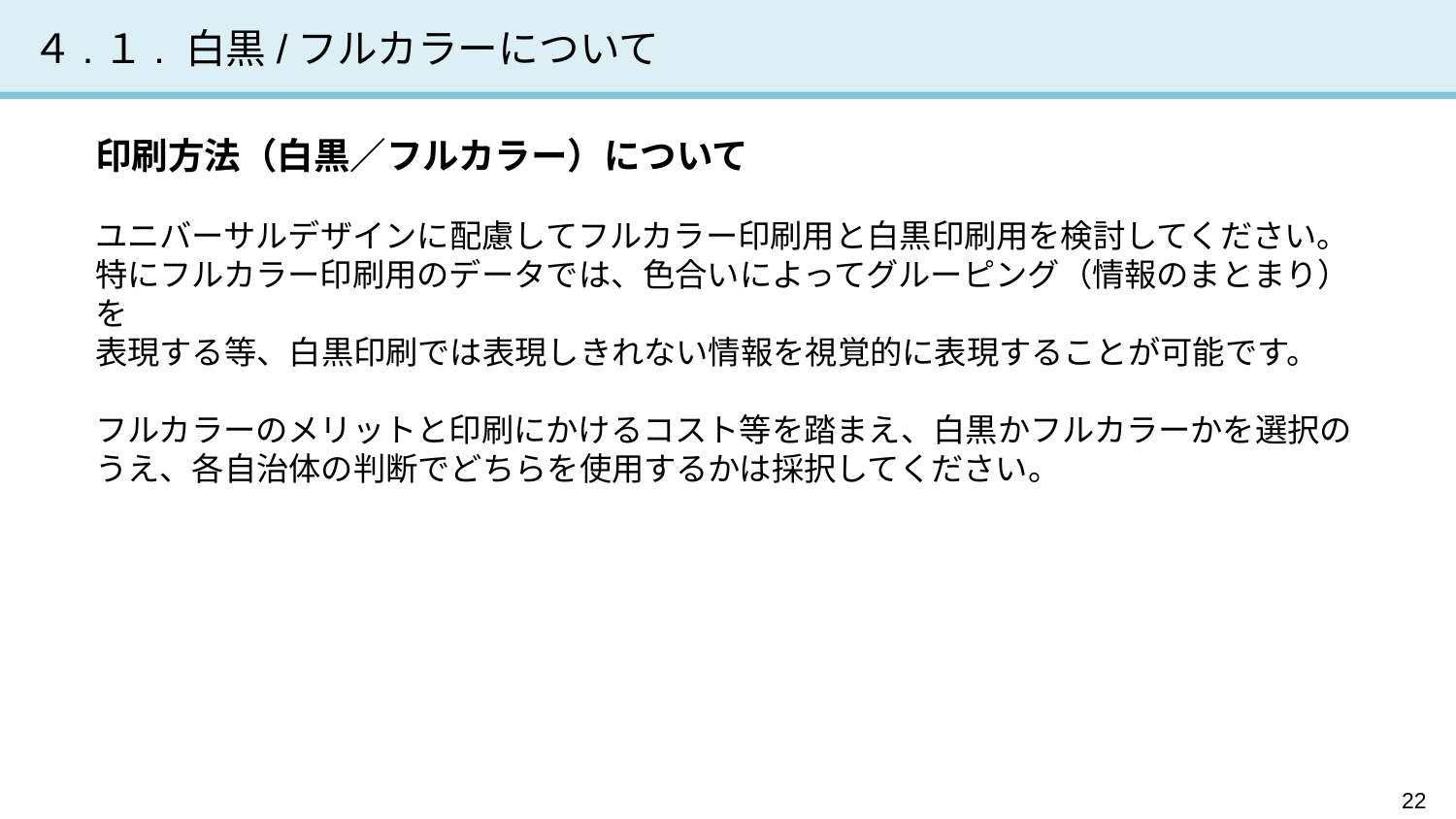

# ４.１. 白黒/フルカラーについて
印刷方法（白黒／フルカラー）について
ユニバーサルデザインに配慮してフルカラー印刷用と白黒印刷用を検討してください。
特にフルカラー印刷用のデータでは、色合いによってグルーピング（情報のまとまり）を
表現する等、白黒印刷では表現しきれない情報を視覚的に表現することが可能です。

フルカラーのメリットと印刷にかけるコスト等を踏まえ、白黒かフルカラーかを選択のうえ、各自治体の判断でどちらを使用するかは採択してください。